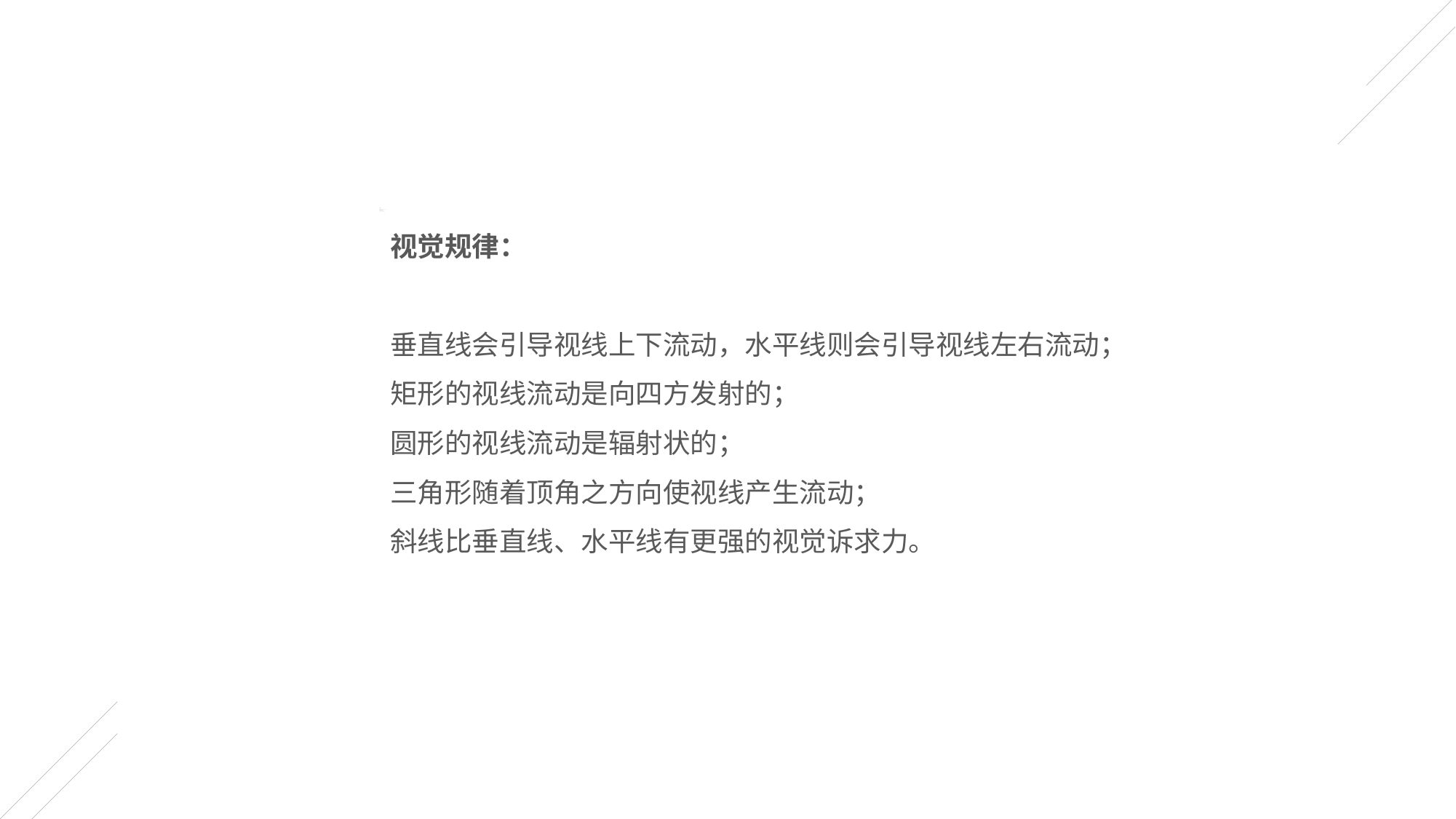

视觉规律：

垂直线会引导视线上下流动，水平线则会引导视线左右流动；
矩形的视线流动是向四方发射的；
圆形的视线流动是辐射状的；
三角形随着顶角之方向使视线产生流动；
斜线比垂直线、水平线有更强的视觉诉求力。